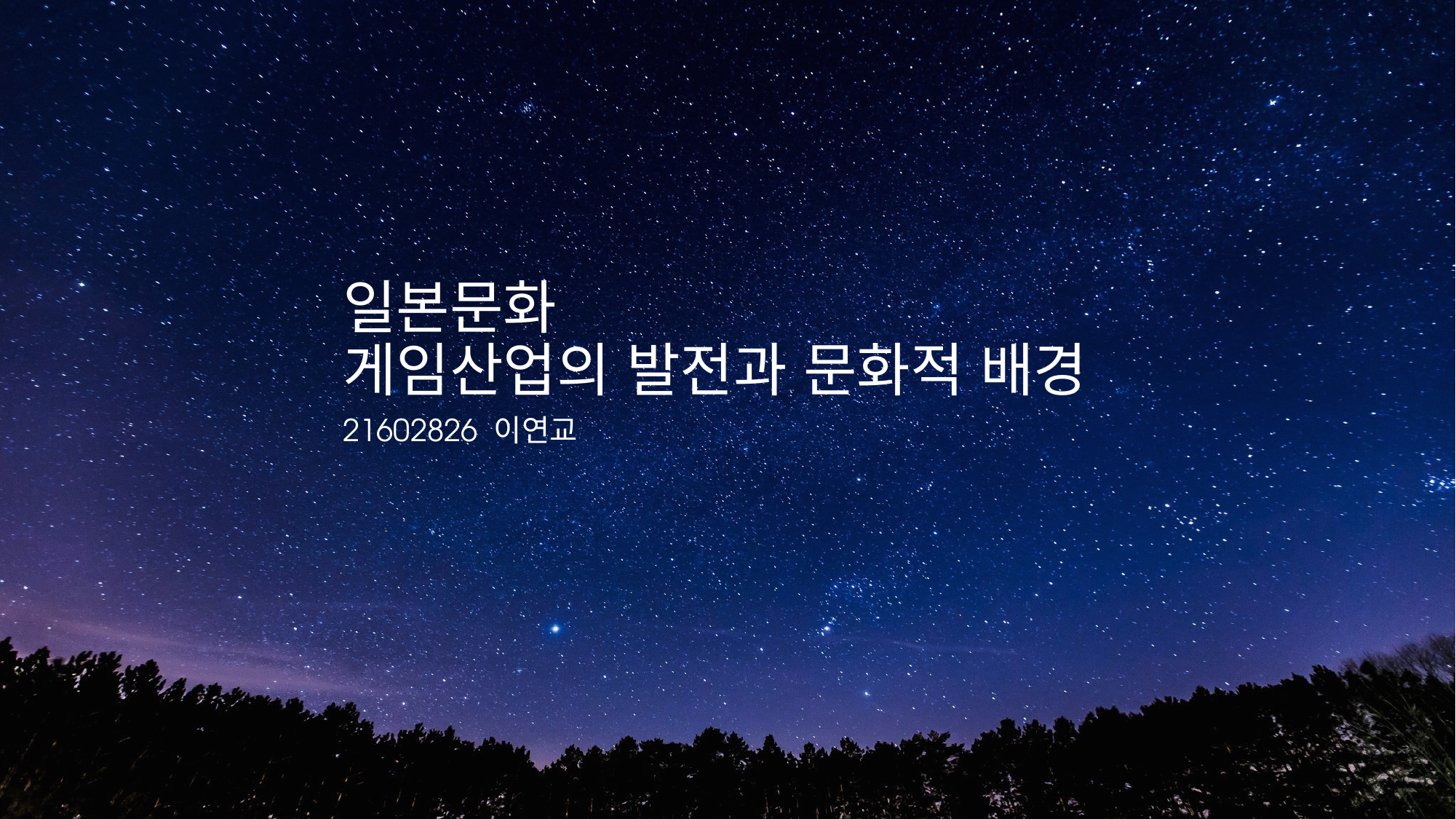

# 일본문화 게임산업의 발전과 문화적 배경
21602826 이연교